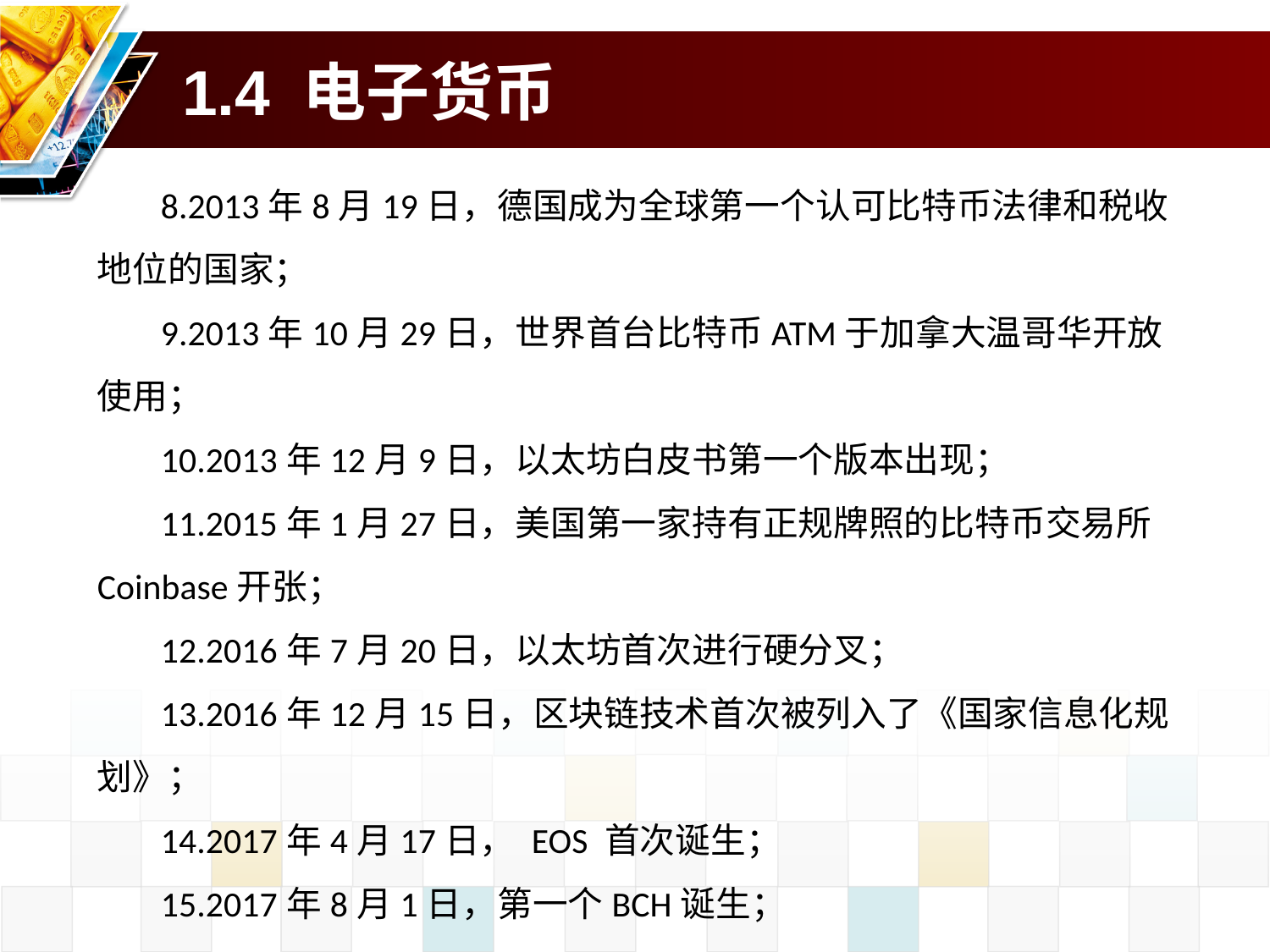

# 1.4 电子货币
8.2013年8月19日，德国成为全球第一个认可比特币法律和税收地位的国家；
9.2013年10月29日，世界首台比特币ATM于加拿大温哥华开放使用；
10.2013年12月9日，以太坊白皮书第一个版本出现；
11.2015年1月27日，美国第一家持有正规牌照的比特币交易所Coinbase开张；
12.2016年7月20日，以太坊首次进行硬分叉；
13.2016年12月15日，区块链技术首次被列入了《国家信息化规划》；
14.2017年4月17日， EOS 首次诞生；
15.2017年8月1日，第一个BCH诞生；